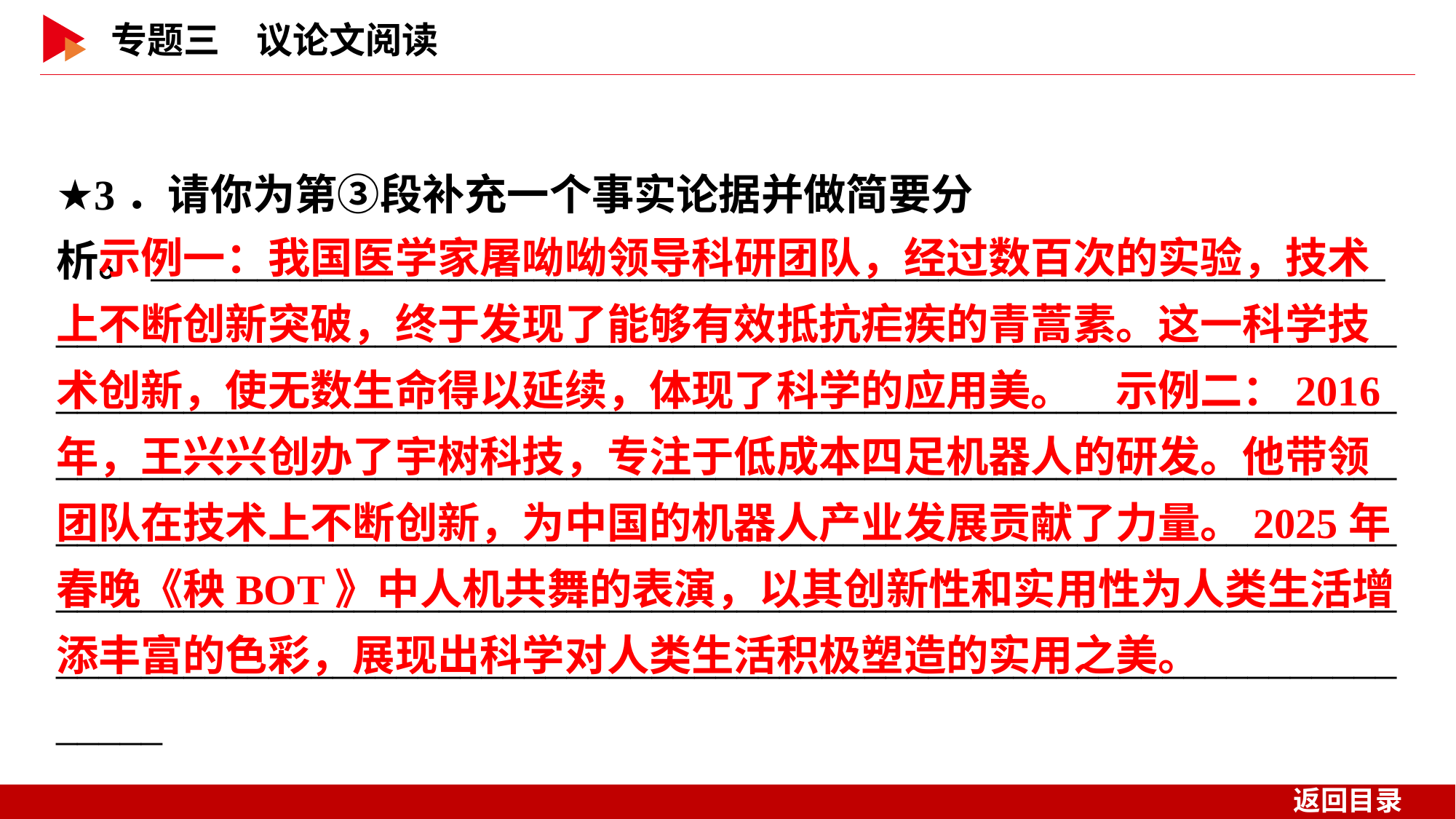

★3．请你为第③段补充一个事实论据并做简要分析。_________________________________________________________________________________________________________________________________________________________________________________________________________________________________________________________________________________________________________________________________________________________________________________________________________________________________________________________
　示例一：我国医学家屠呦呦领导科研团队，经过数百次的实验，技术上不断创新突破，终于发现了能够有效抵抗疟疾的青蒿素。这一科学技术创新，使无数生命得以延续，体现了科学的应用美。　示例二：2016年，王兴兴创办了宇树科技，专注于低成本四足机器人的研发。他带领团队在技术上不断创新，为中国的机器人产业发展贡献了力量。2025年春晚《秧BOT》中人机共舞的表演，以其创新性和实用性为人类生活增添丰富的色彩，展现出科学对人类生活积极塑造的实用之美。